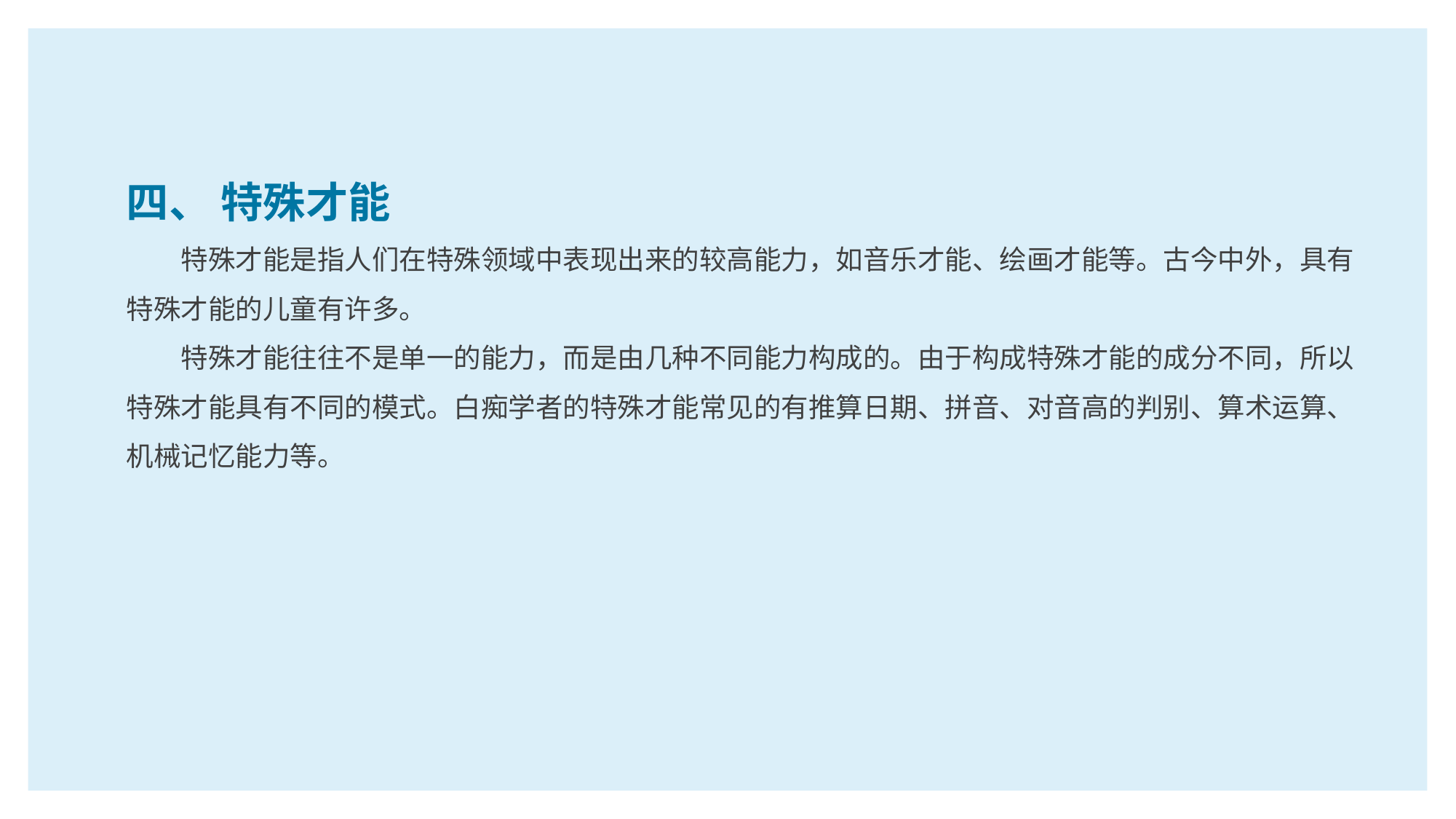

四、 特殊才能
特殊才能是指人们在特殊领域中表现出来的较高能力，如音乐才能、绘画才能等。古今中外，具有特殊才能的儿童有许多。
特殊才能往往不是单一的能力，而是由几种不同能力构成的。由于构成特殊才能的成分不同，所以特殊才能具有不同的模式。白痴学者的特殊才能常见的有推算日期、拼音、对音高的判别、算术运算、机械记忆能力等。